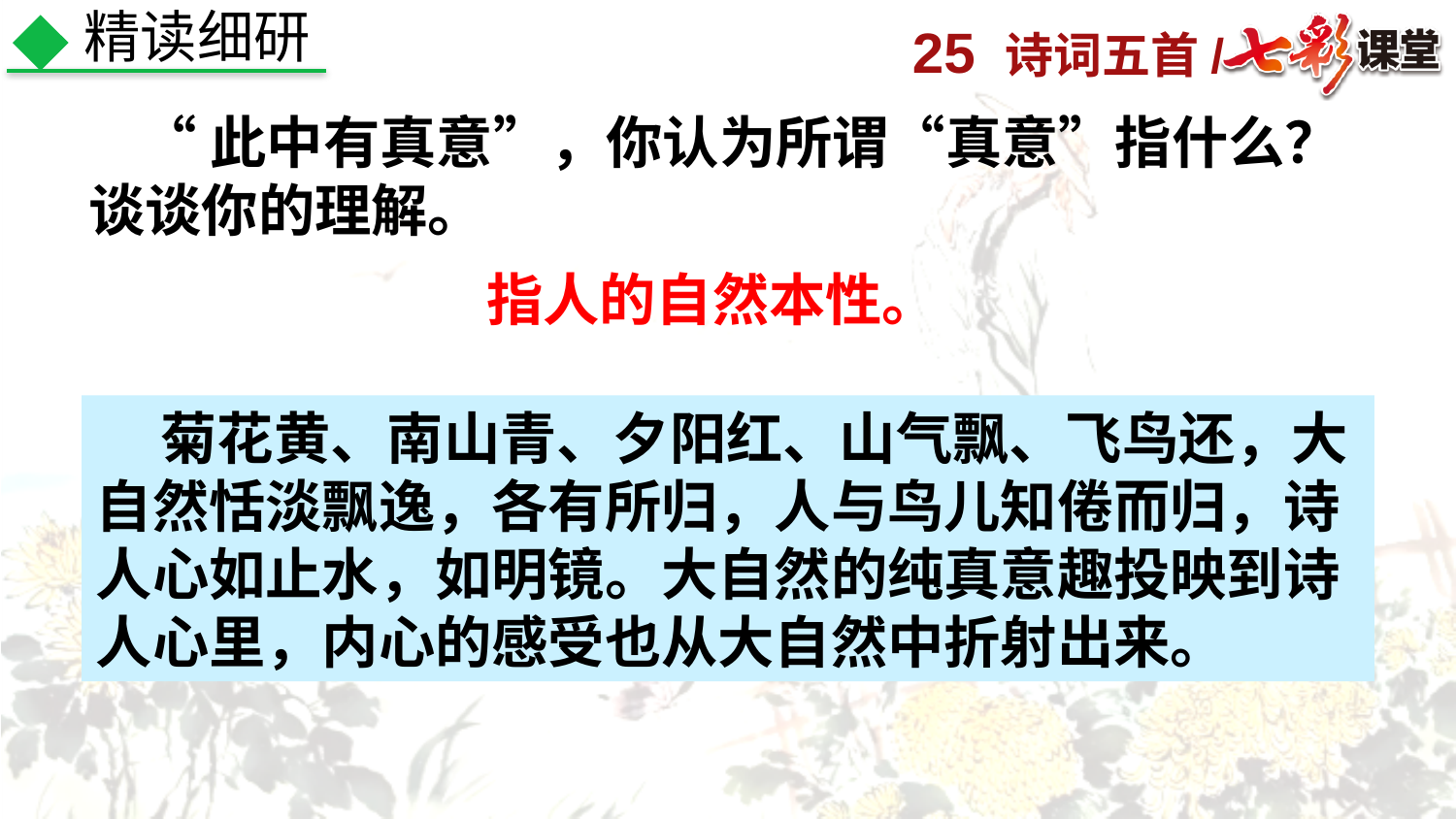

精读细研

    “此中有真意”，你认为所谓“真意”指什么？谈谈你的理解。
指人的自然本性。
    菊花黄、南山青、夕阳红、山气飘、飞鸟还，大自然恬淡飘逸，各有所归，人与鸟儿知倦而归，诗人心如止水，如明镜。大自然的纯真意趣投映到诗人心里，内心的感受也从大自然中折射出来。